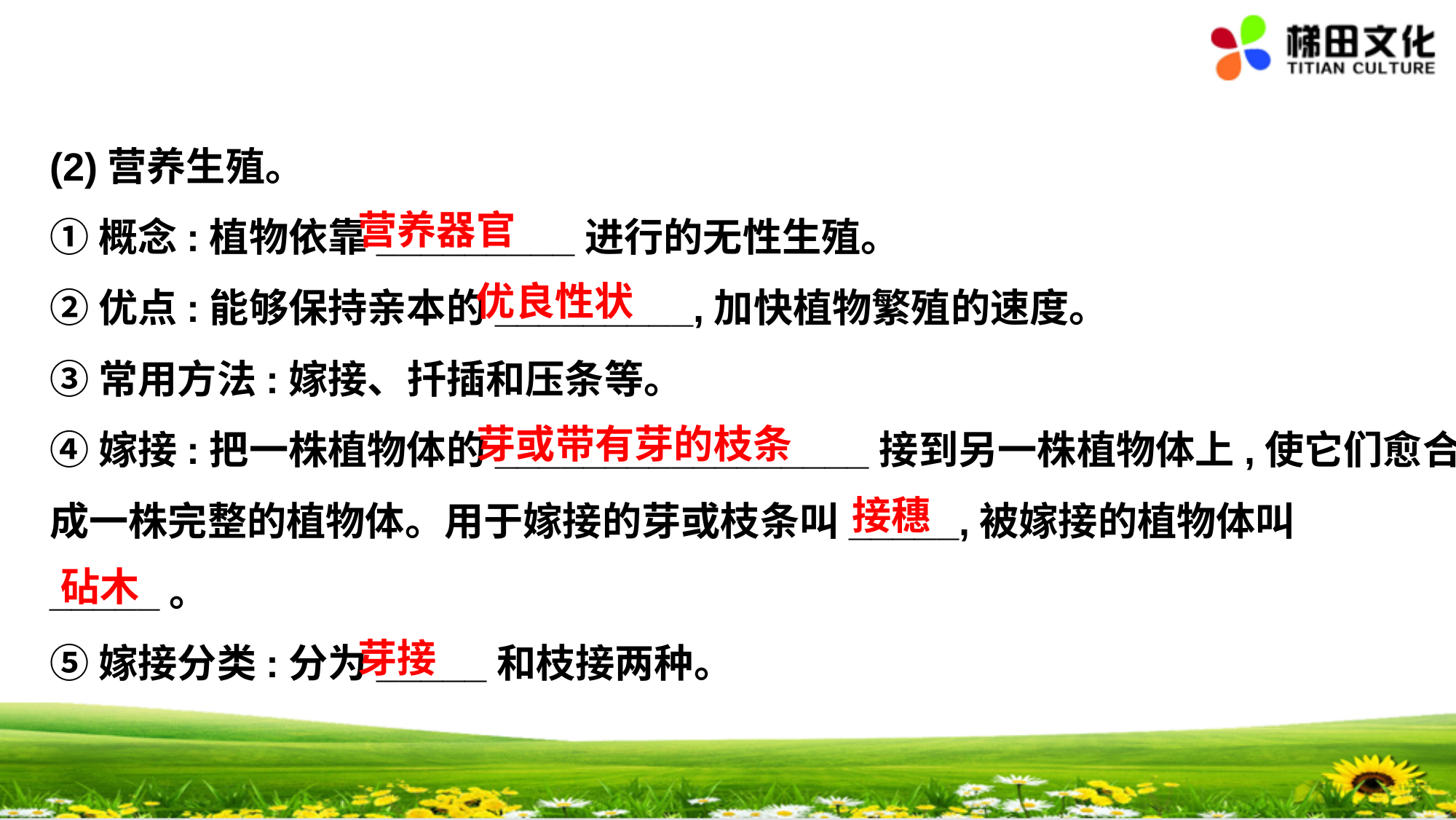

(2)营养生殖。
①概念:植物依靠_________进行的无性生殖。
②优点:能够保持亲本的_________,加快植物繁殖的速度。
③常用方法:嫁接、扦插和压条等。
④嫁接:把一株植物体的_________________接到另一株植物体上,使它们愈合
成一株完整的植物体。用于嫁接的芽或枝条叫_____,被嫁接的植物体叫
_____。
⑤嫁接分类:分为_____和枝接两种。
营养器官
优良性状
芽或带有芽的枝条
接穗
砧木
芽接